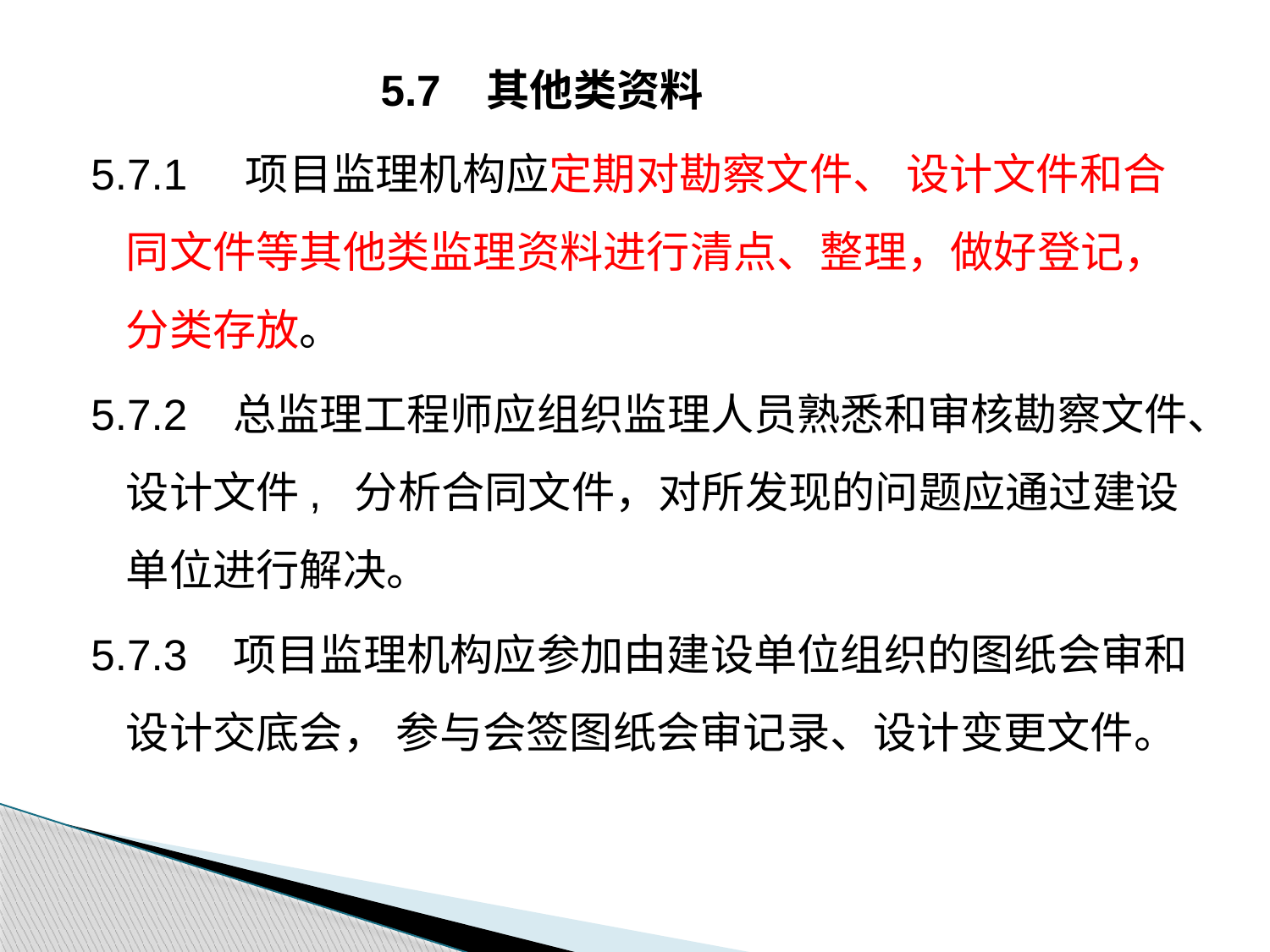

5.7   其他类资料
5.7.1    项目监理机构应定期对勘察文件、 设计文件和合同文件等其他类监理资料进行清点、整理，做好登记，分类存放。
5.7.2   总监理工程师应组织监理人员熟悉和审核勘察文件、设计文件,  分析合同文件，对所发现的问题应通过建设单位进行解决。
5.7.3   项目监理机构应参加由建设单位组织的图纸会审和设计交底会， 参与会签图纸会审记录、设计变更文件。